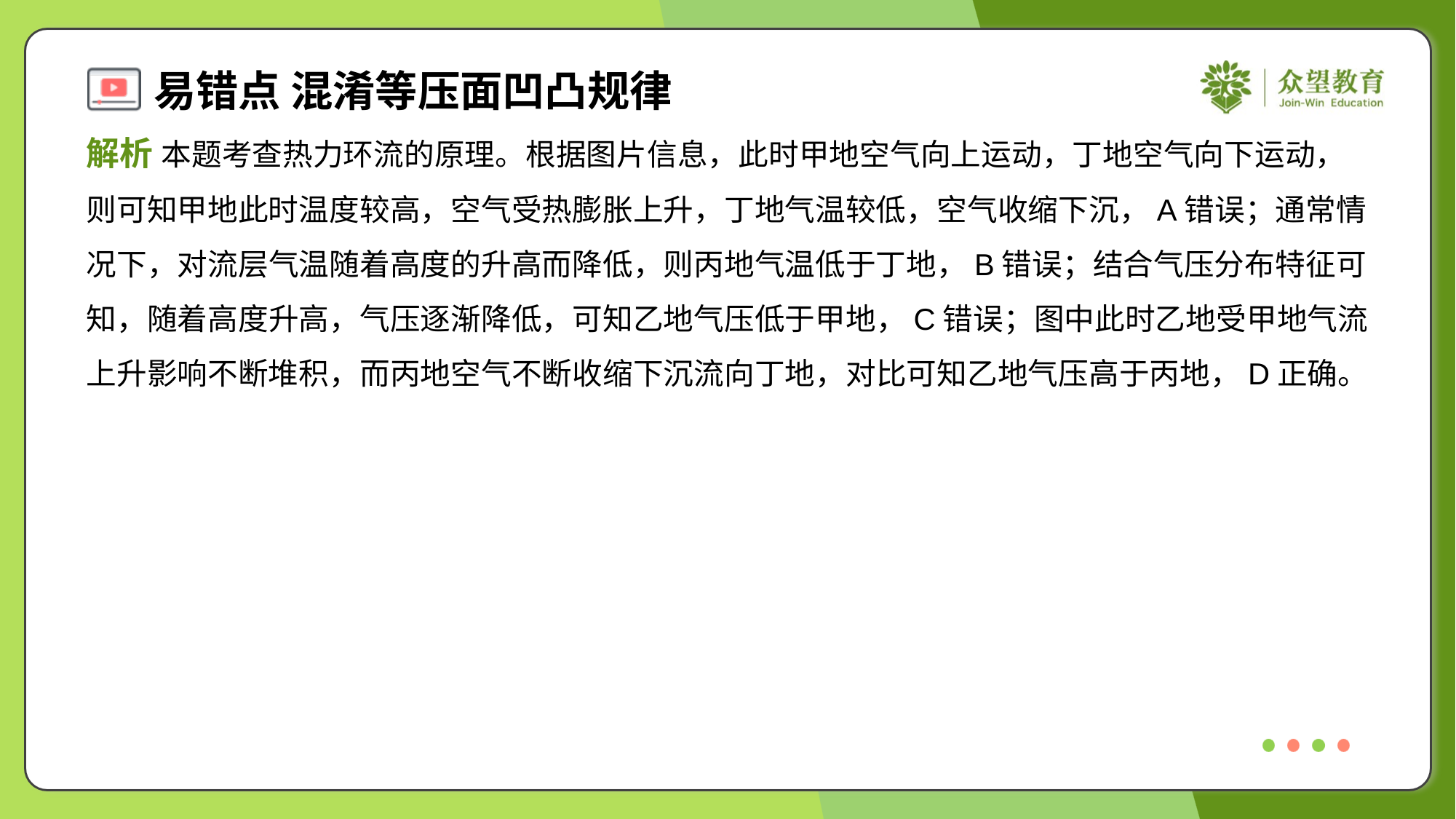

解析 本题考查热力环流的原理。根据图片信息，此时甲地空气向上运动，丁地空气向下运动，
则可知甲地此时温度较高，空气受热膨胀上升，丁地气温较低，空气收缩下沉，A错误；通常情
况下，对流层气温随着高度的升高而降低，则丙地气温低于丁地，B错误；结合气压分布特征可
知，随着高度升高，气压逐渐降低，可知乙地气压低于甲地，C错误；图中此时乙地受甲地气流
上升影响不断堆积，而丙地空气不断收缩下沉流向丁地，对比可知乙地气压高于丙地，D正确。